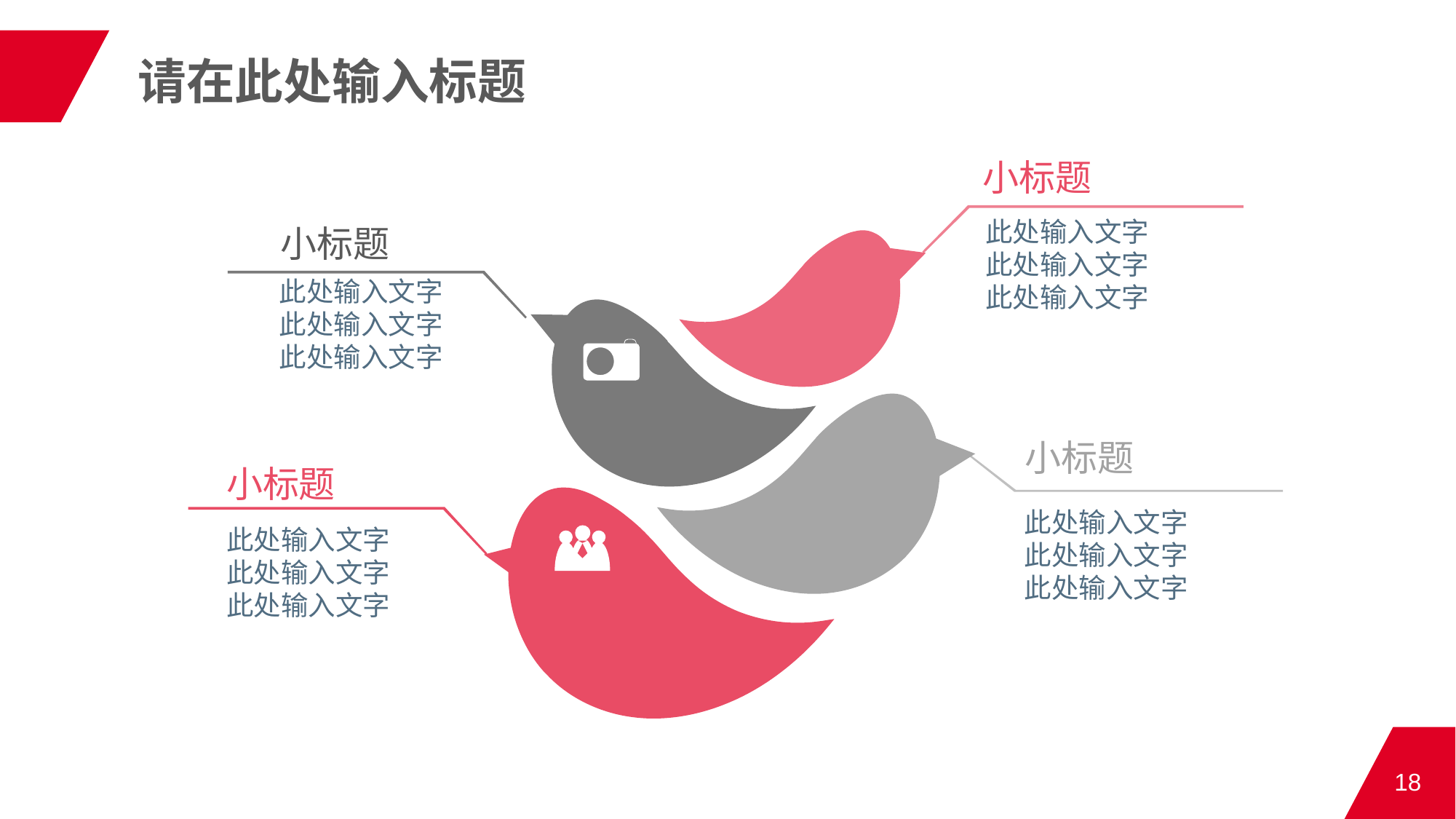

请在此处输入标题
小标题

此处输入文字
此处输入文字
此处输入文字

小标题

此处输入文字
此处输入文字
此处输入文字

小标题
小标题

此处输入文字
此处输入文字
此处输入文字

此处输入文字
此处输入文字
此处输入文字

18